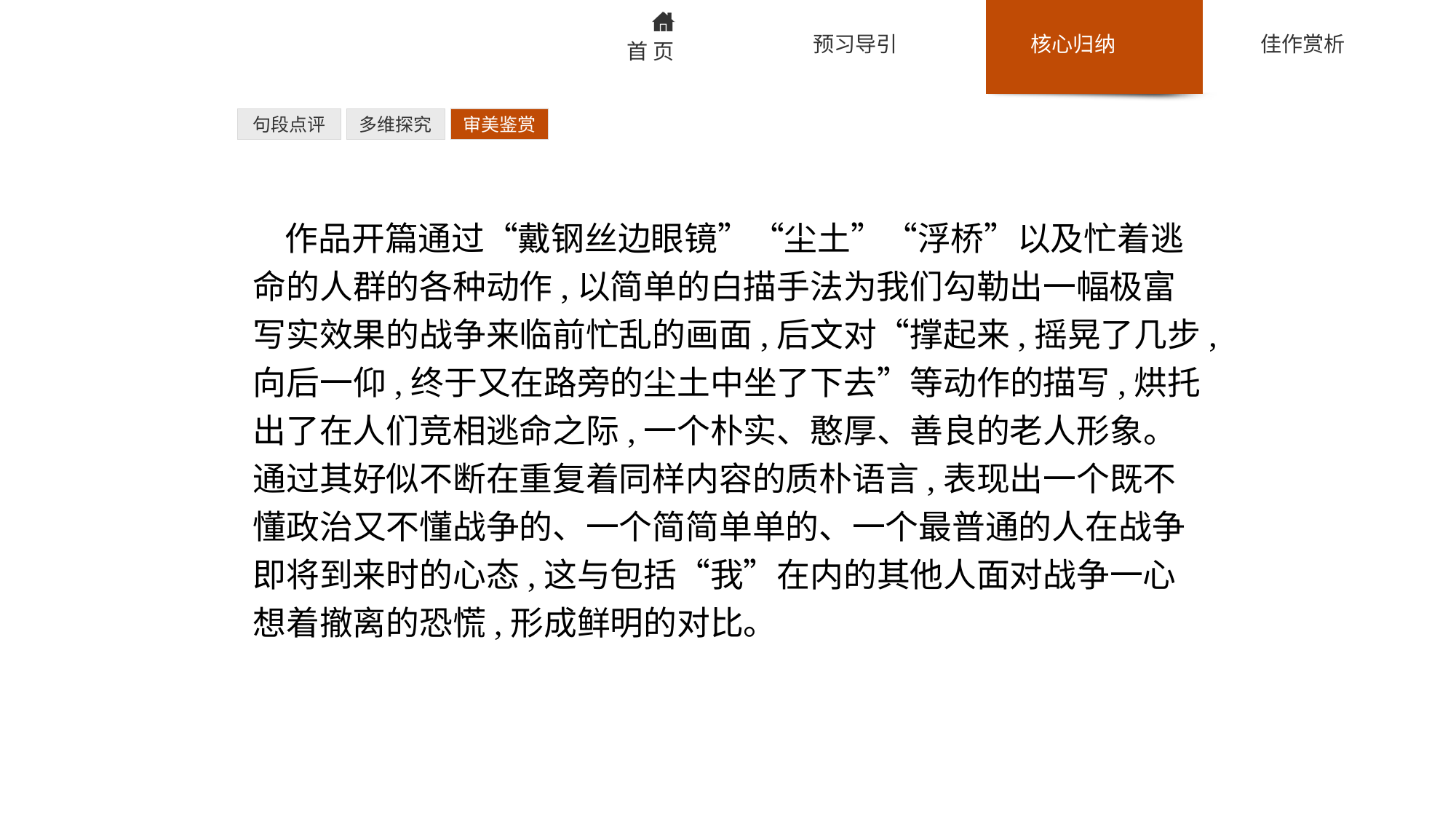

句段点评
多维探究
审美鉴赏
作品开篇通过“戴钢丝边眼镜”“尘土”“浮桥”以及忙着逃命的人群的各种动作,以简单的白描手法为我们勾勒出一幅极富写实效果的战争来临前忙乱的画面,后文对“撑起来,摇晃了几步,向后一仰,终于又在路旁的尘土中坐了下去”等动作的描写,烘托出了在人们竞相逃命之际,一个朴实、憨厚、善良的老人形象。通过其好似不断在重复着同样内容的质朴语言,表现出一个既不懂政治又不懂战争的、一个简简单单的、一个最普通的人在战争即将到来时的心态,这与包括“我”在内的其他人面对战争一心想着撤离的恐慌,形成鲜明的对比。